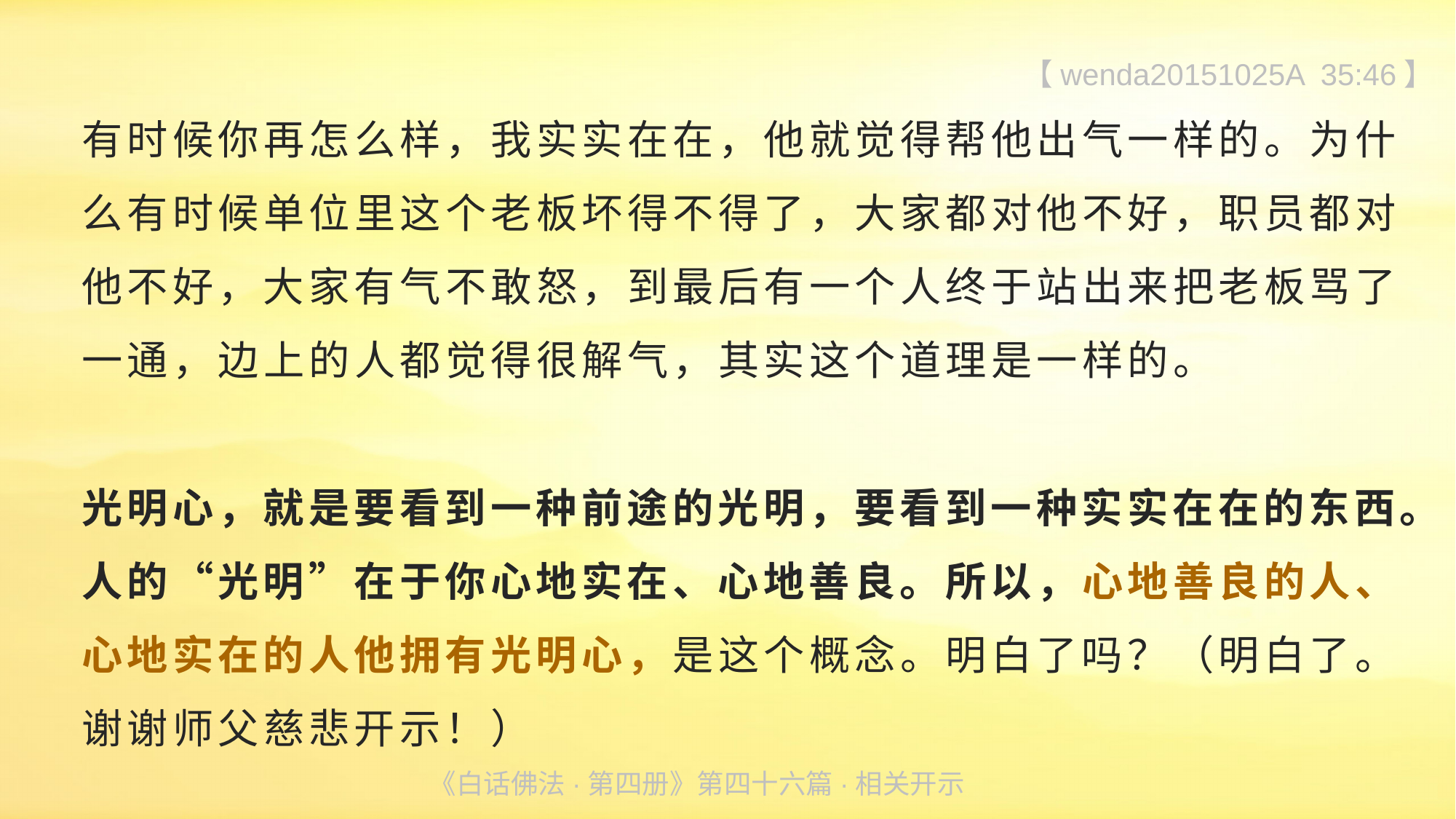

【wenda20151025A  35:46】
有时候你再怎么样，我实实在在，他就觉得帮他出气一样的。为什么有时候单位里这个老板坏得不得了，大家都对他不好，职员都对他不好，大家有气不敢怒，到最后有一个人终于站出来把老板骂了一通，边上的人都觉得很解气，其实这个道理是一样的。

光明心，就是要看到一种前途的光明，要看到一种实实在在的东西。人的“光明”在于你心地实在、心地善良。所以，心地善良的人、心地实在的人他拥有光明心，是这个概念。明白了吗？（明白了。谢谢师父慈悲开示！）
《白话佛法·第四册》第四十六篇·相关开示